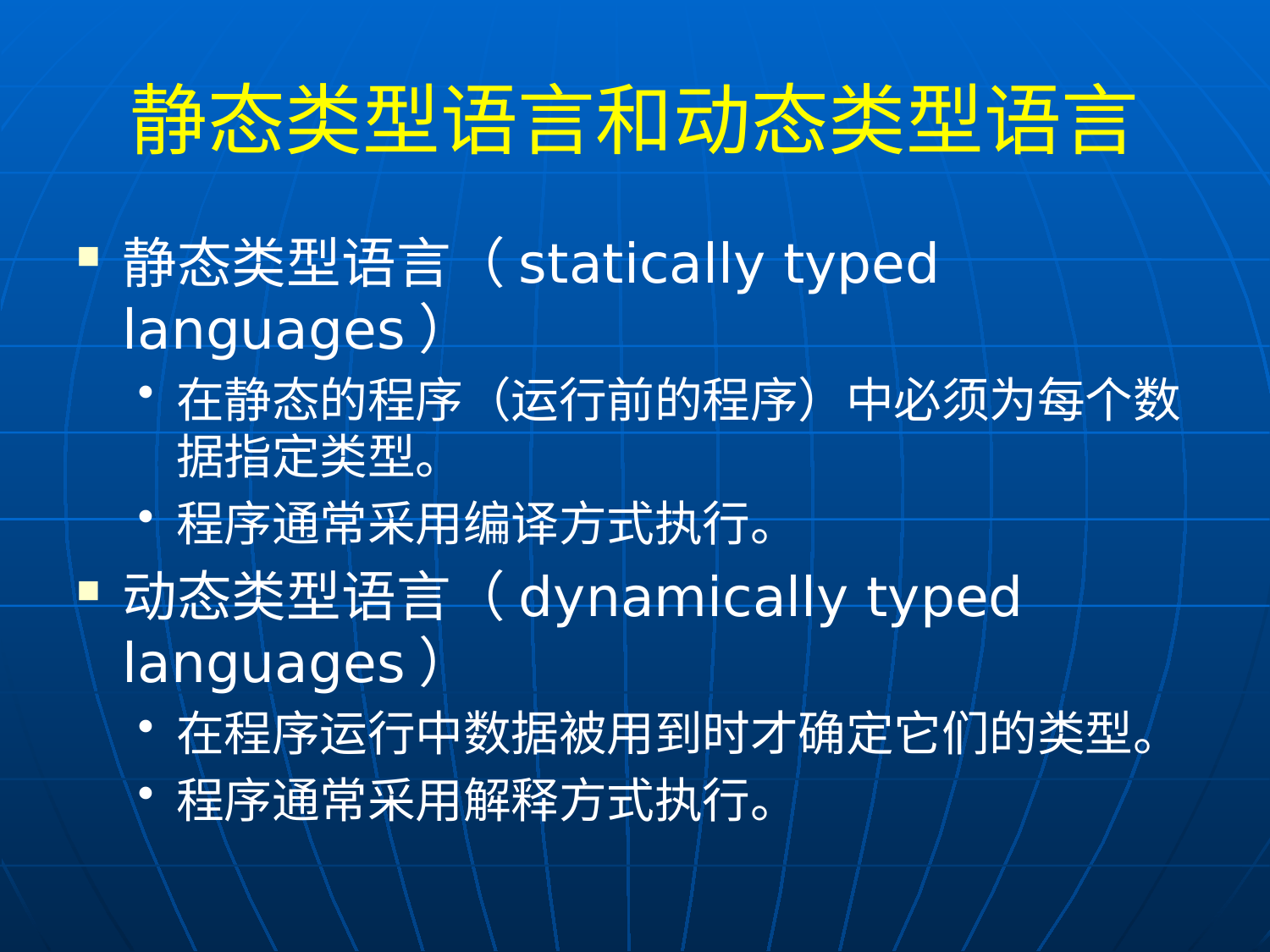

# 静态类型语言和动态类型语言
静态类型语言（statically typed languages）
在静态的程序（运行前的程序）中必须为每个数据指定类型。
程序通常采用编译方式执行。
动态类型语言（dynamically typed languages）
在程序运行中数据被用到时才确定它们的类型。
程序通常采用解释方式执行。